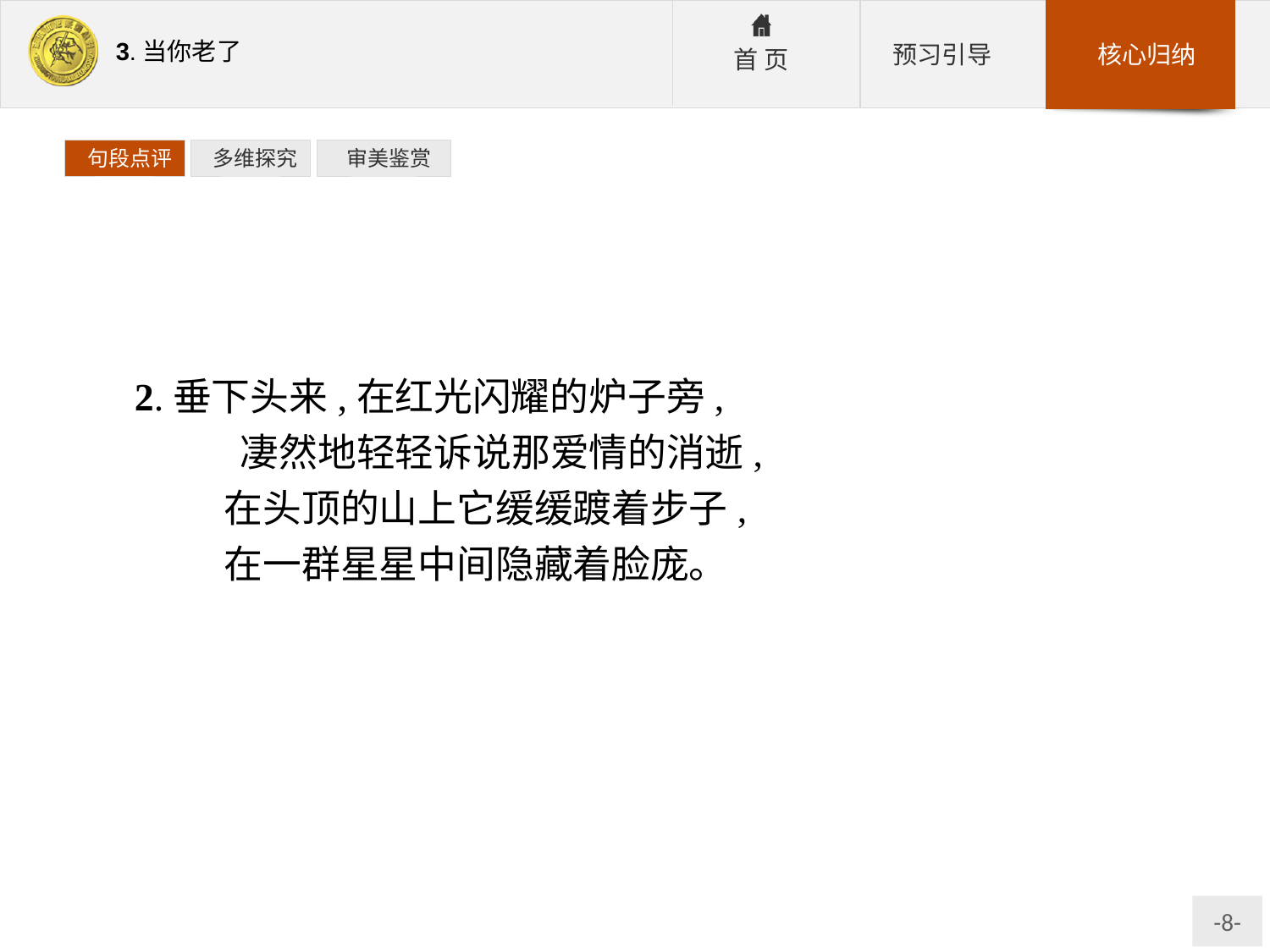

句段点评
 多维探究
 审美鉴赏
2.垂下头来,在红光闪耀的炉子旁,
	凄然地轻轻诉说那爱情的消逝,
	在头顶的山上它缓缓踱着步子,
	在一群星星中间隐藏着脸庞。